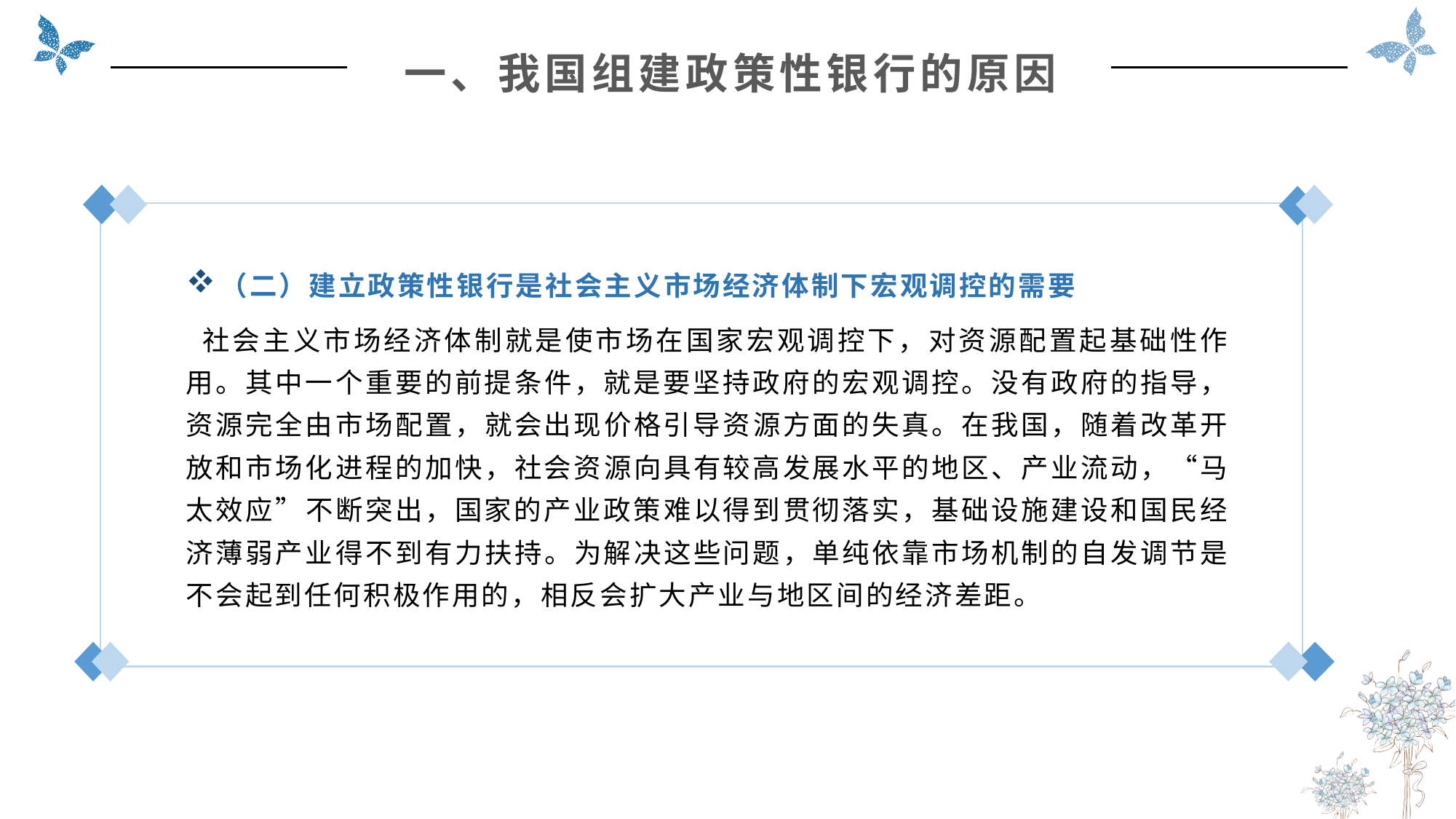

一、我国组建政策性银行的原因

（二）建立政策性银行是社会主义市场经济体制下宏观调控的需要
 社会主义市场经济体制就是使市场在国家宏观调控下，对资源配置起基础性作用。其中一个重要的前提条件，就是要坚持政府的宏观调控。没有政府的指导，资源完全由市场配置，就会出现价格引导资源方面的失真。在我国，随着改革开放和市场化进程的加快，社会资源向具有较高发展水平的地区、产业流动，“马太效应”不断突出，国家的产业政策难以得到贯彻落实，基础设施建设和国民经济薄弱产业得不到有力扶持。为解决这些问题，单纯依靠市场机制的自发调节是不会起到任何积极作用的，相反会扩大产业与地区间的经济差距。